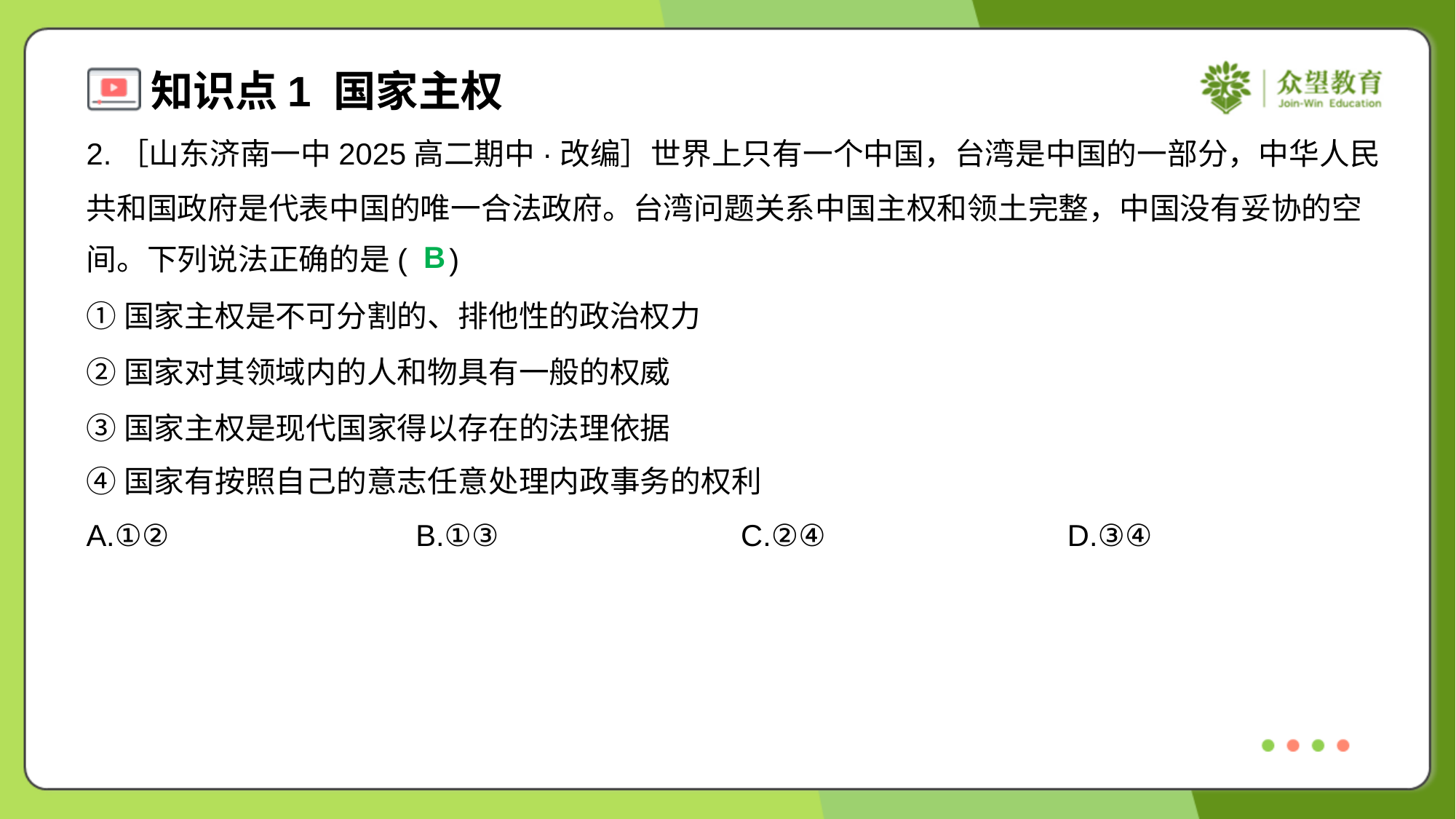

2.［山东济南一中2025高二期中·改编］世界上只有一个中国，台湾是中国的一部分，中华人民
共和国政府是代表中国的唯一合法政府。台湾问题关系中国主权和领土完整，中国没有妥协的空
间。下列说法正确的是(     )
B
①国家主权是不可分割的、排他性的政治权力
②国家对其领域内的人和物具有一般的权威
③国家主权是现代国家得以存在的法理依据
④国家有按照自己的意志任意处理内政事务的权利
A.①②	B.①③	C.②④	D.③④